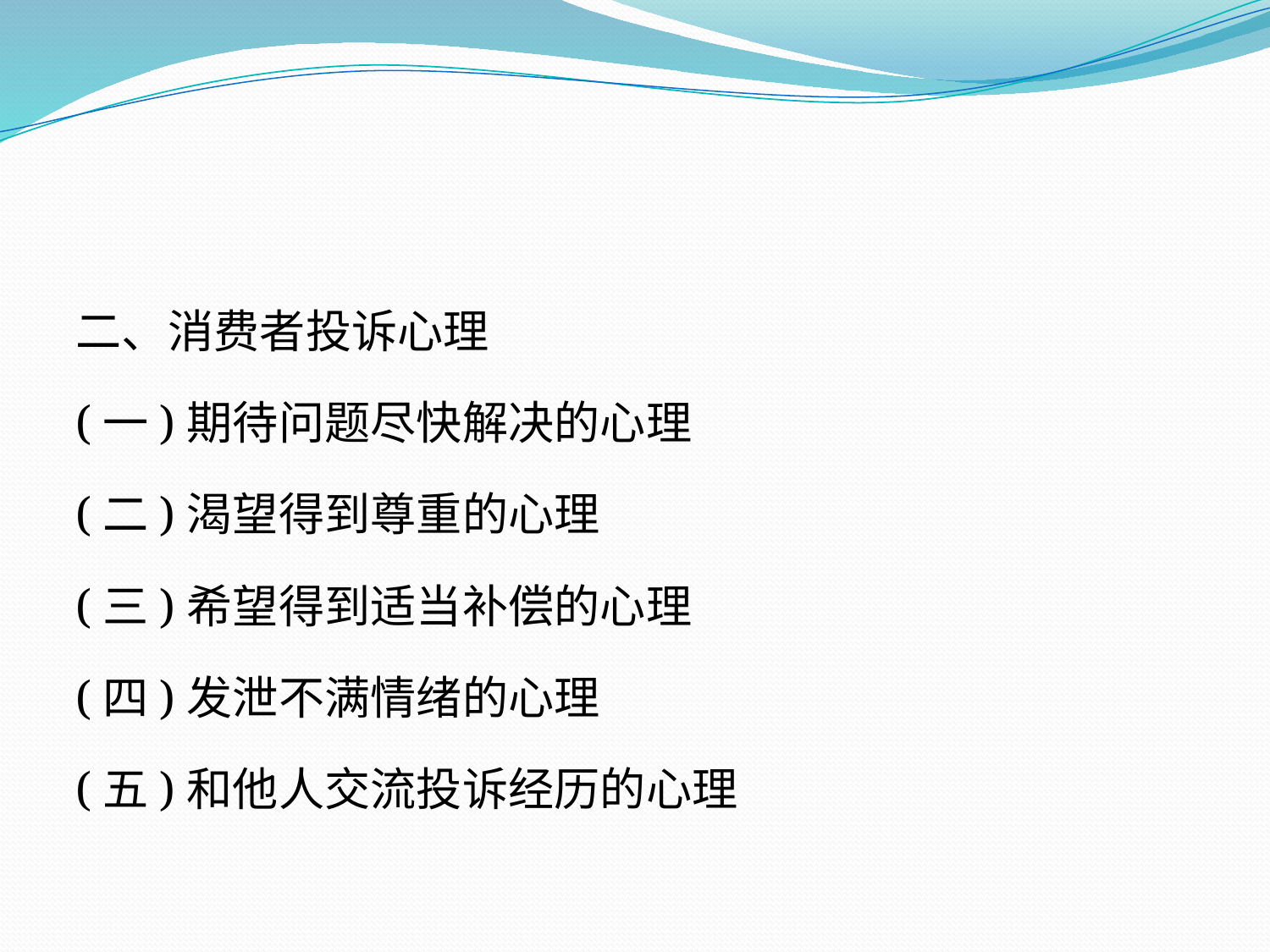

二、消费者投诉心理
(一)期待问题尽快解决的心理
(二)渴望得到尊重的心理
(三)希望得到适当补偿的心理
(四)发泄不满情绪的心理
(五)和他人交流投诉经历的心理